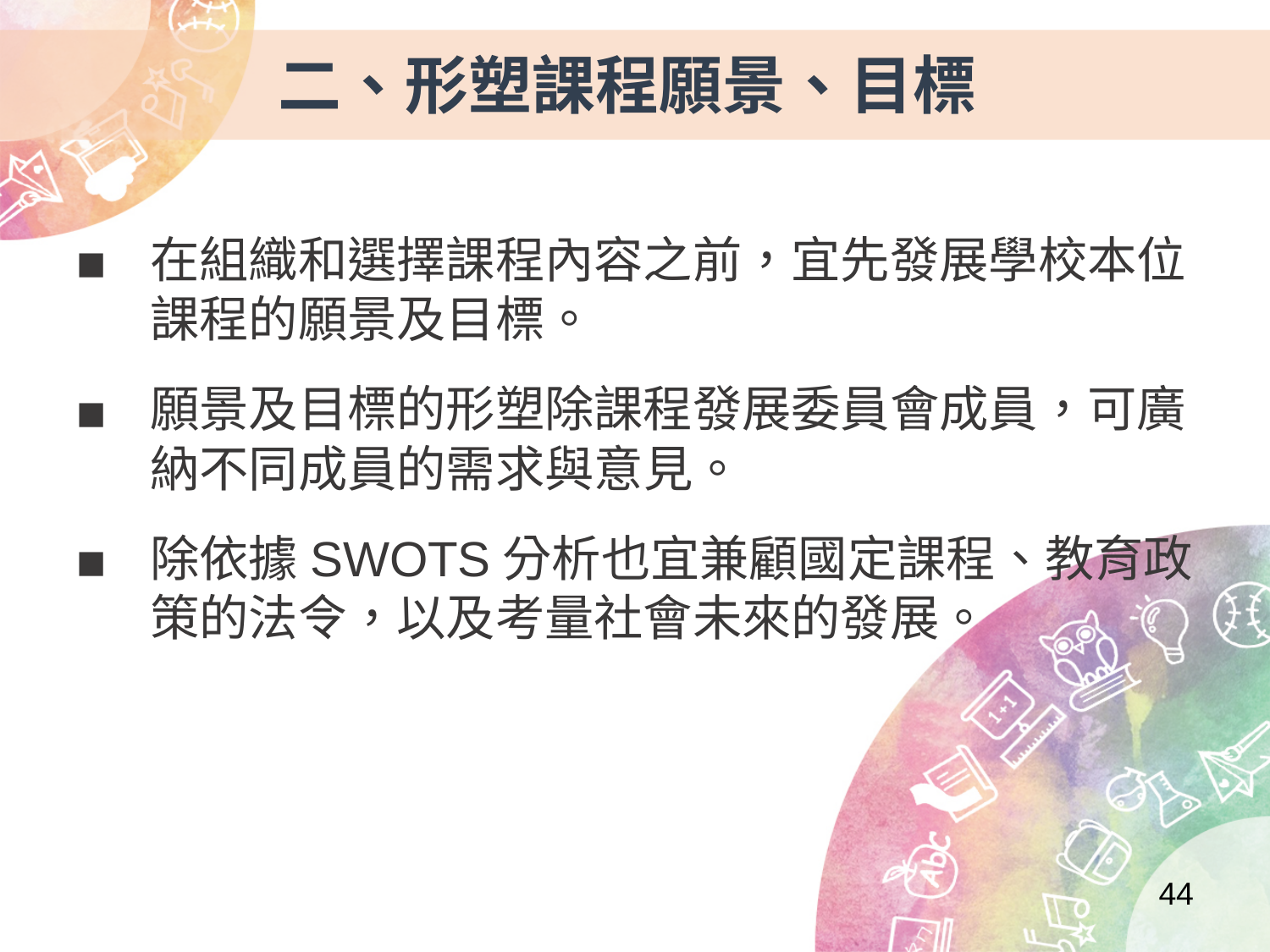

二、形塑課程願景、目標
在組織和選擇課程內容之前，宜先發展學校本位課程的願景及目標。
願景及目標的形塑除課程發展委員會成員，可廣納不同成員的需求與意見。
除依據SWOTS分析也宜兼顧國定課程、教育政策的法令，以及考量社會未來的發展。
44